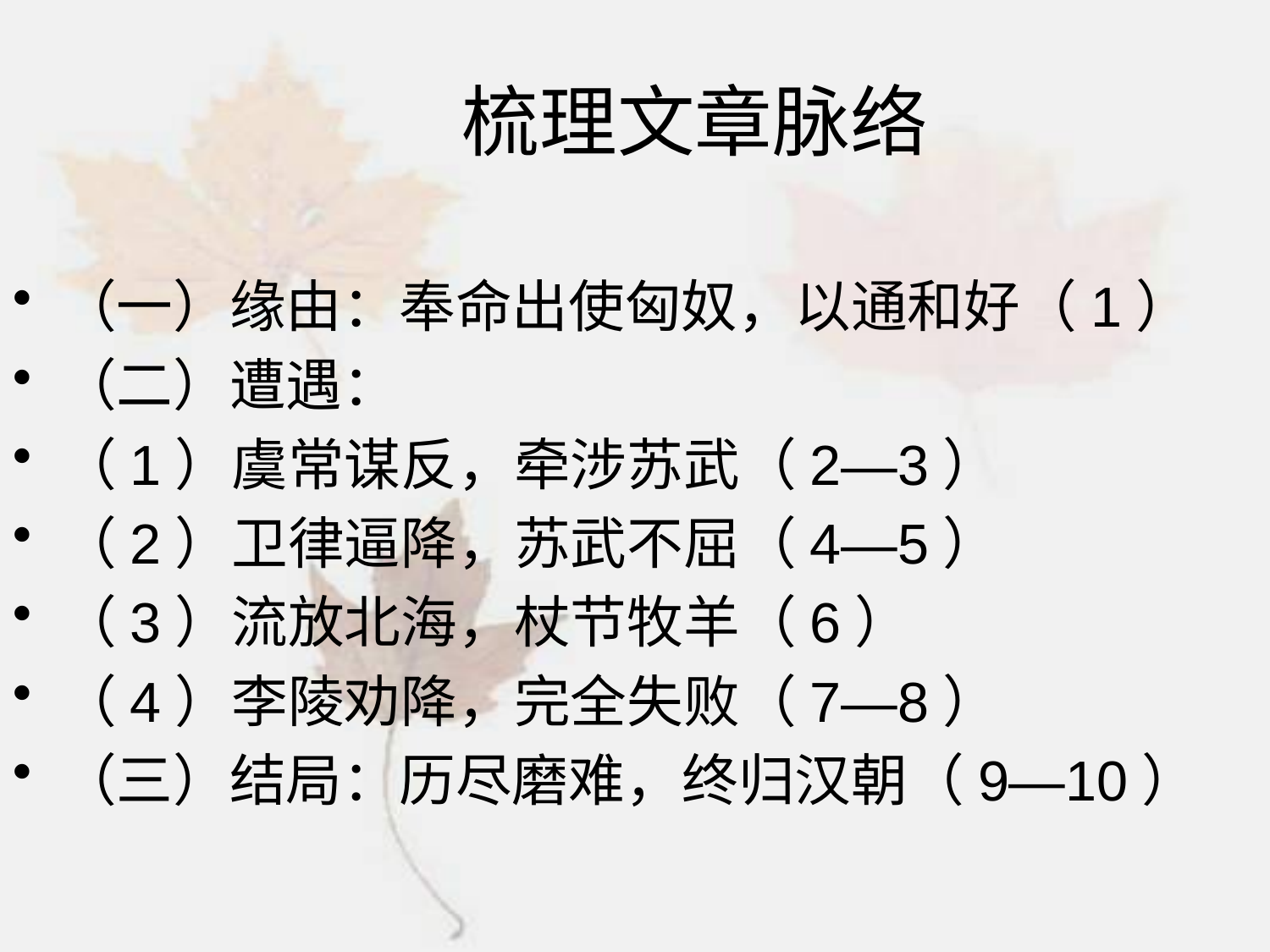

# 梳理文章脉络
（一）缘由：奉命出使匈奴，以通和好（1）
（二）遭遇：
（1）虞常谋反，牵涉苏武（2—3）
（2）卫律逼降，苏武不屈（4—5）
（3）流放北海，杖节牧羊（6）
（4）李陵劝降，完全失败（7—8）
（三）结局：历尽磨难，终归汉朝（9—10）